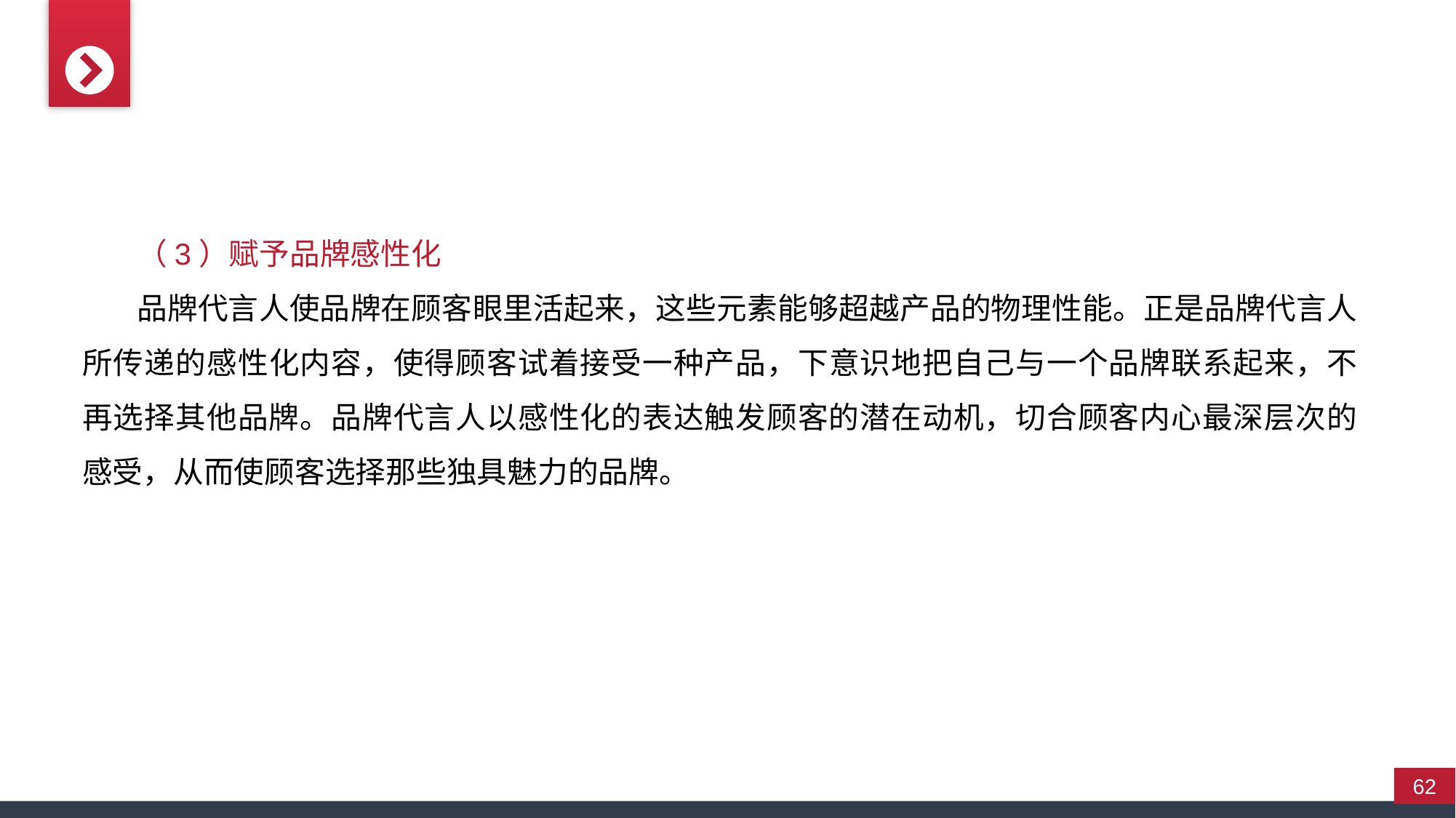

（3）赋予品牌感性化
品牌代言人使品牌在顾客眼里活起来，这些元素能够超越产品的物理性能。正是品牌代言人所传递的感性化内容，使得顾客试着接受一种产品，下意识地把自己与一个品牌联系起来，不再选择其他品牌。品牌代言人以感性化的表达触发顾客的潜在动机，切合顾客内心最深层次的感受，从而使顾客选择那些独具魅力的品牌。